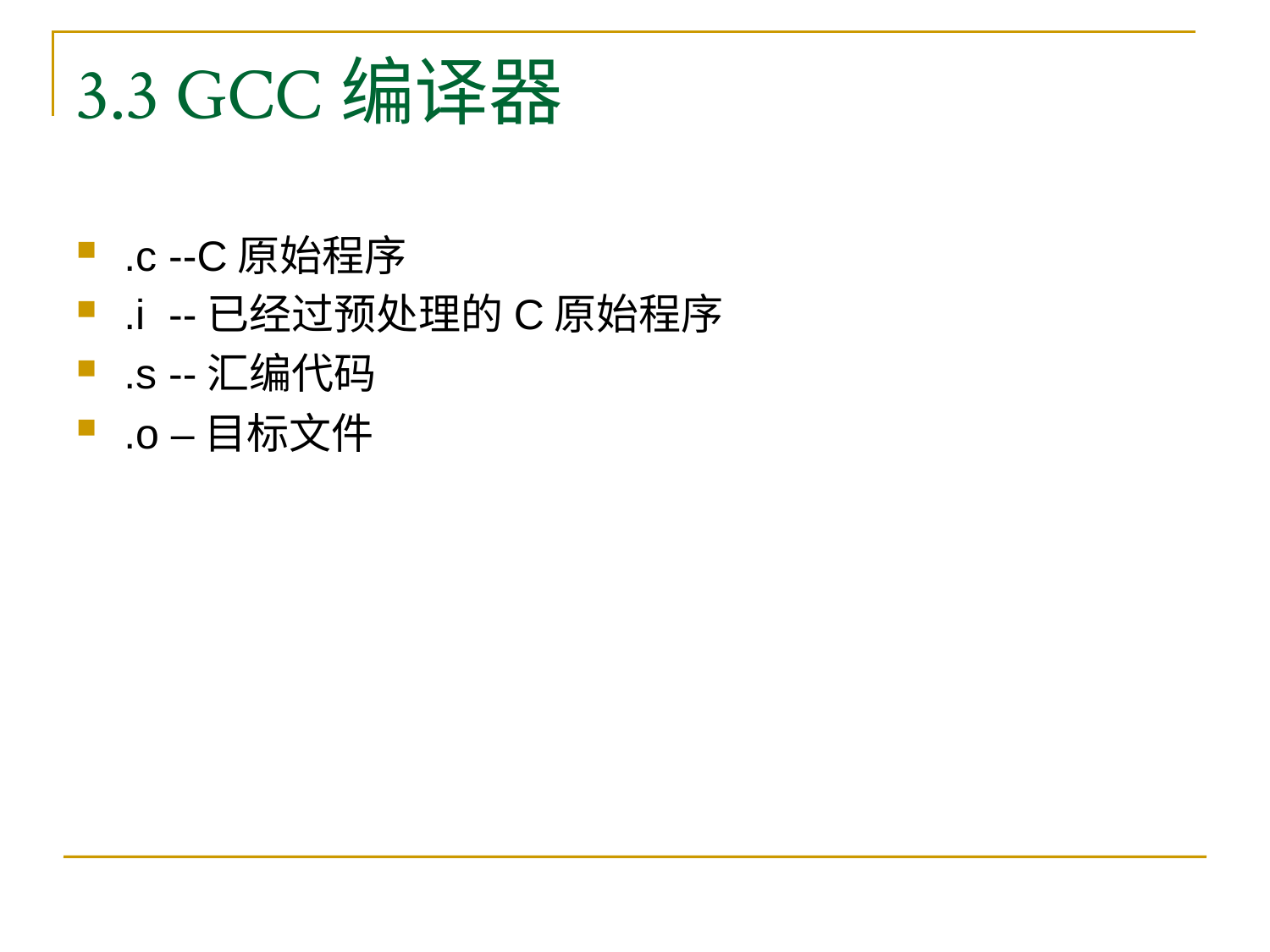

# 3.3 GCC编译器
.c --C原始程序
.i  --已经过预处理的C原始程序
.s --汇编代码
.o –目标文件